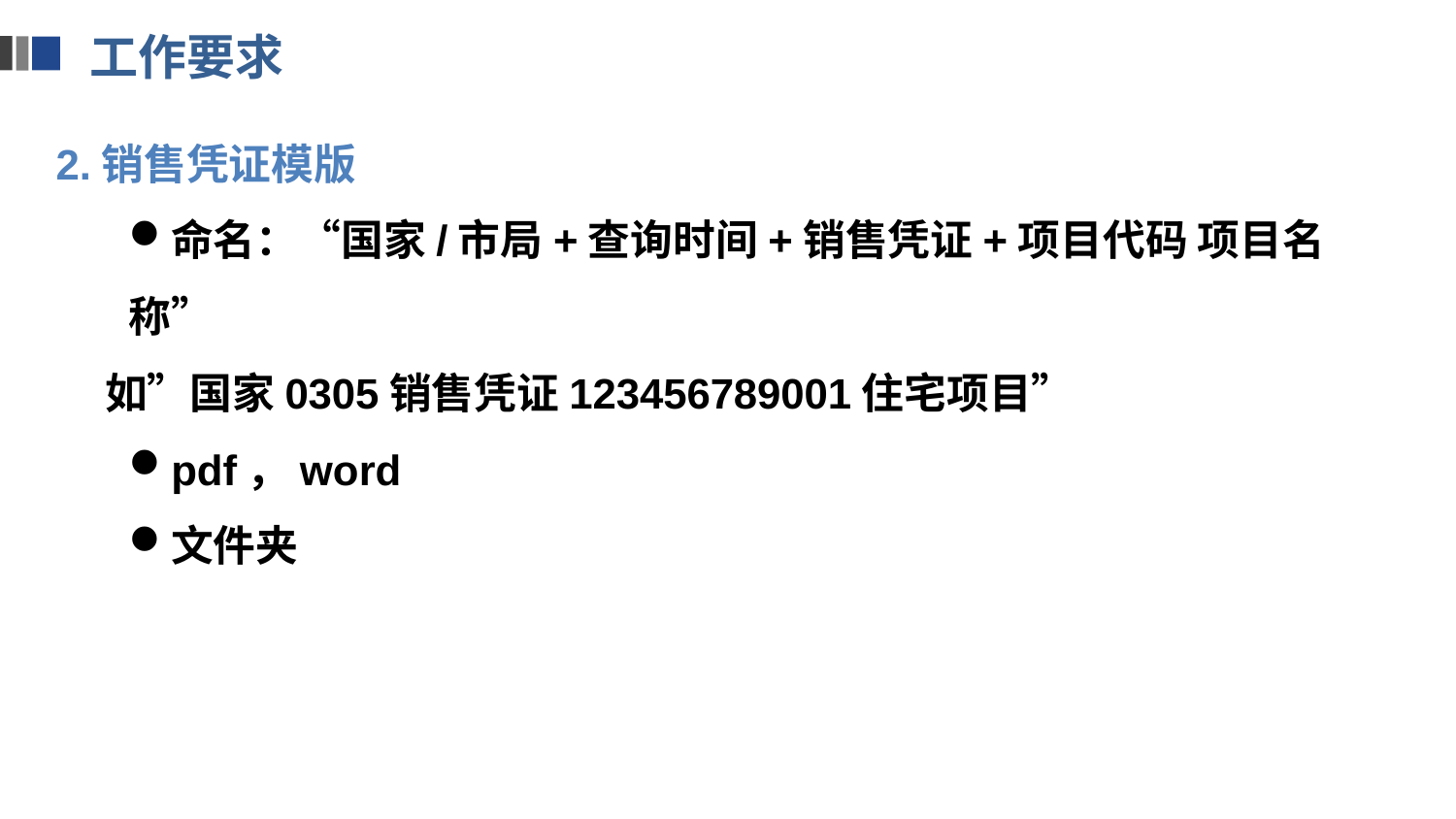

工作要求

2.销售凭证模版
命名：“国家/市局+查询时间+销售凭证+项目代码 项目名称”
    如”国家0305销售凭证123456789001住宅项目”
pdf，word
文件夹